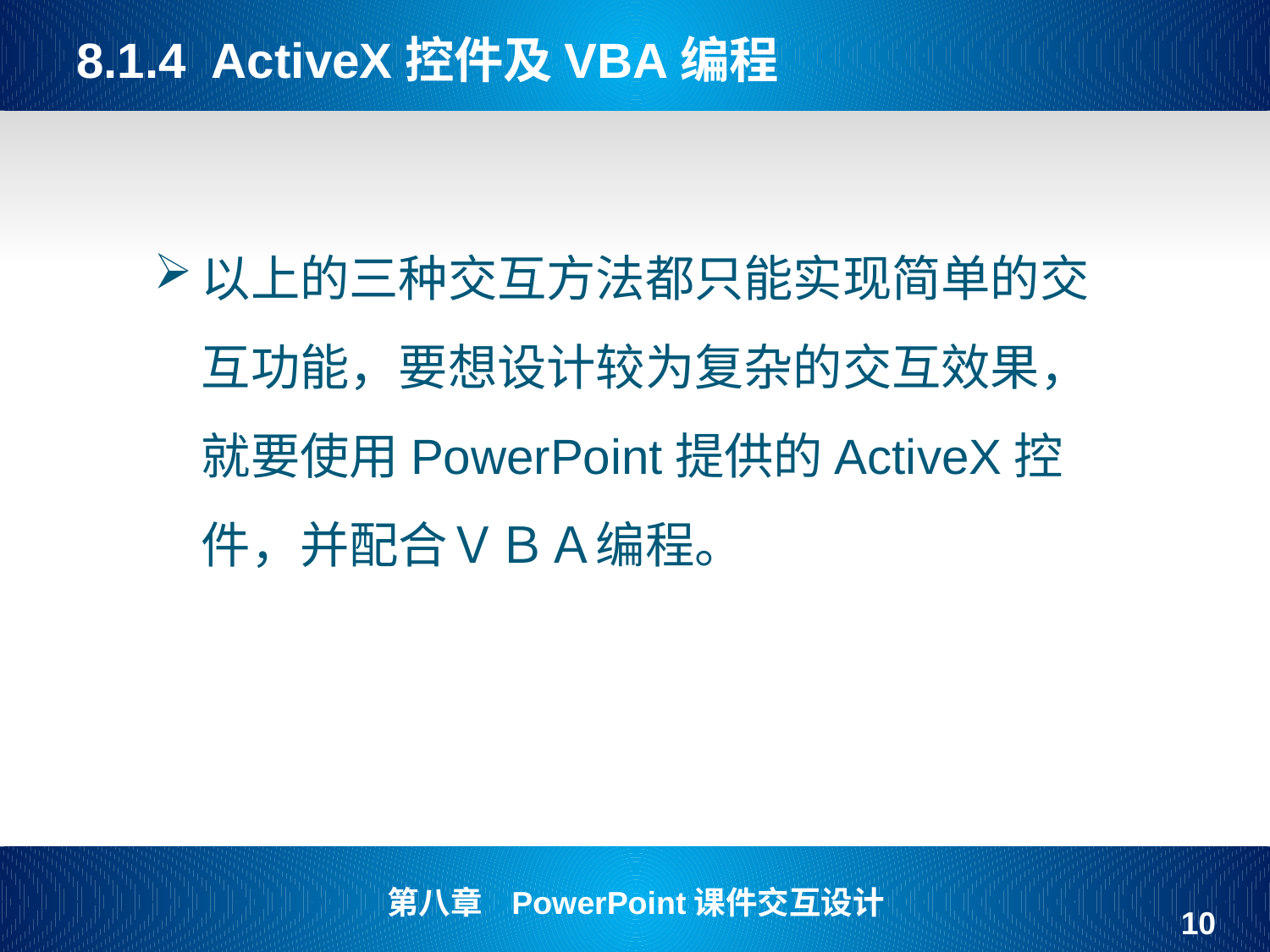

# 8.1.4  ActiveX控件及VBA编程
以上的三种交互方法都只能实现简单的交互功能，要想设计较为复杂的交互效果，就要使用PowerPoint提供的ActiveX控件，并配合ＶＢＡ编程。

10